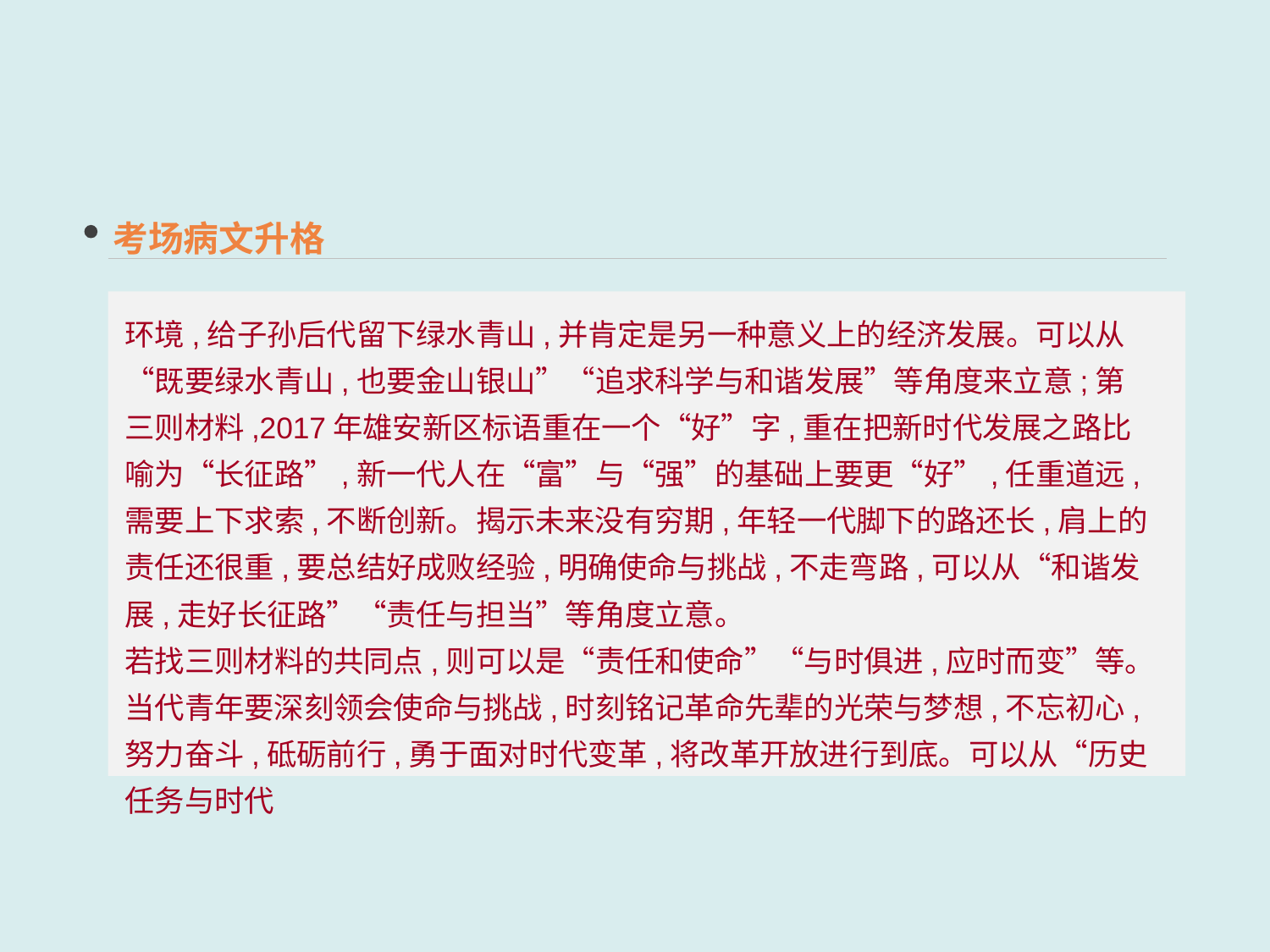

考场病文升格

环境,给子孙后代留下绿水青山,并肯定是另一种意义上的经济发展。可以从“既要绿水青山,也要金山银山”“追求科学与和谐发展”等角度来立意;第三则材料,2017年雄安新区标语重在一个“好”字,重在把新时代发展之路比喻为“长征路”,新一代人在“富”与“强”的基础上要更“好”,任重道远,需要上下求索,不断创新。揭示未来没有穷期,年轻一代脚下的路还长,肩上的责任还很重,要总结好成败经验,明确使命与挑战,不走弯路,可以从“和谐发展,走好长征路”“责任与担当”等角度立意。
若找三则材料的共同点,则可以是“责任和使命”“与时俱进,应时而变”等。当代青年要深刻领会使命与挑战,时刻铭记革命先辈的光荣与梦想,不忘初心,努力奋斗,砥砺前行,勇于面对时代变革,将改革开放进行到底。可以从“历史任务与时代